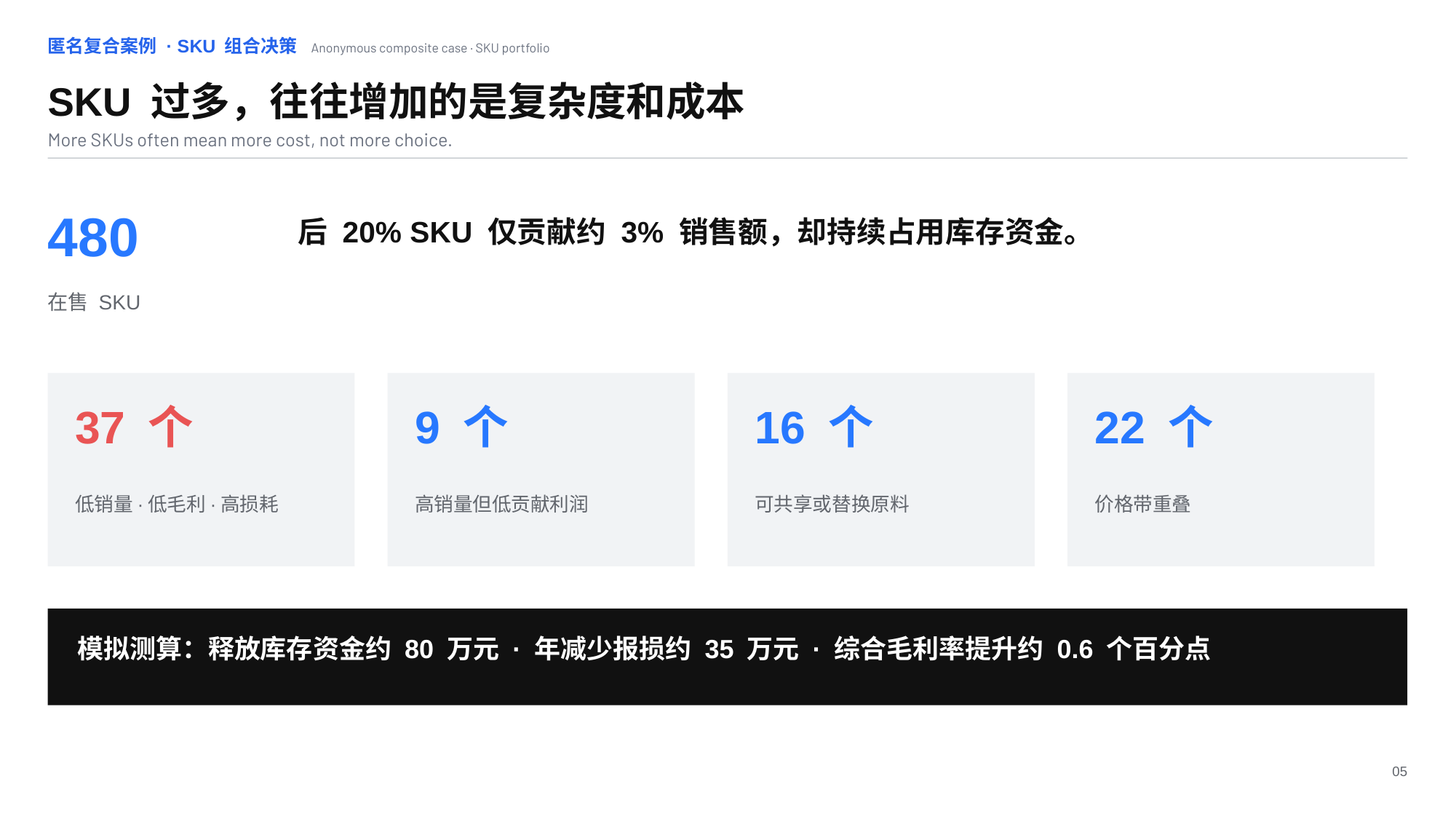

匿名复合案例 · SKU 组合决策  Anonymous composite case · SKU portfolio
SKU 过多，往往增加的是复杂度和成本
More SKUs often mean more cost, not more choice.

480
后 20% SKU 仅贡献约 3% 销售额，却持续占用库存资金。
在售 SKU

37 个
9 个
16 个
22 个
低销量·低毛利·高损耗
高销量但低贡献利润
可共享或替换原料
价格带重叠

模拟测算：释放库存资金约 80 万元 · 年减少报损约 35 万元 · 综合毛利率提升约 0.6 个百分点
05